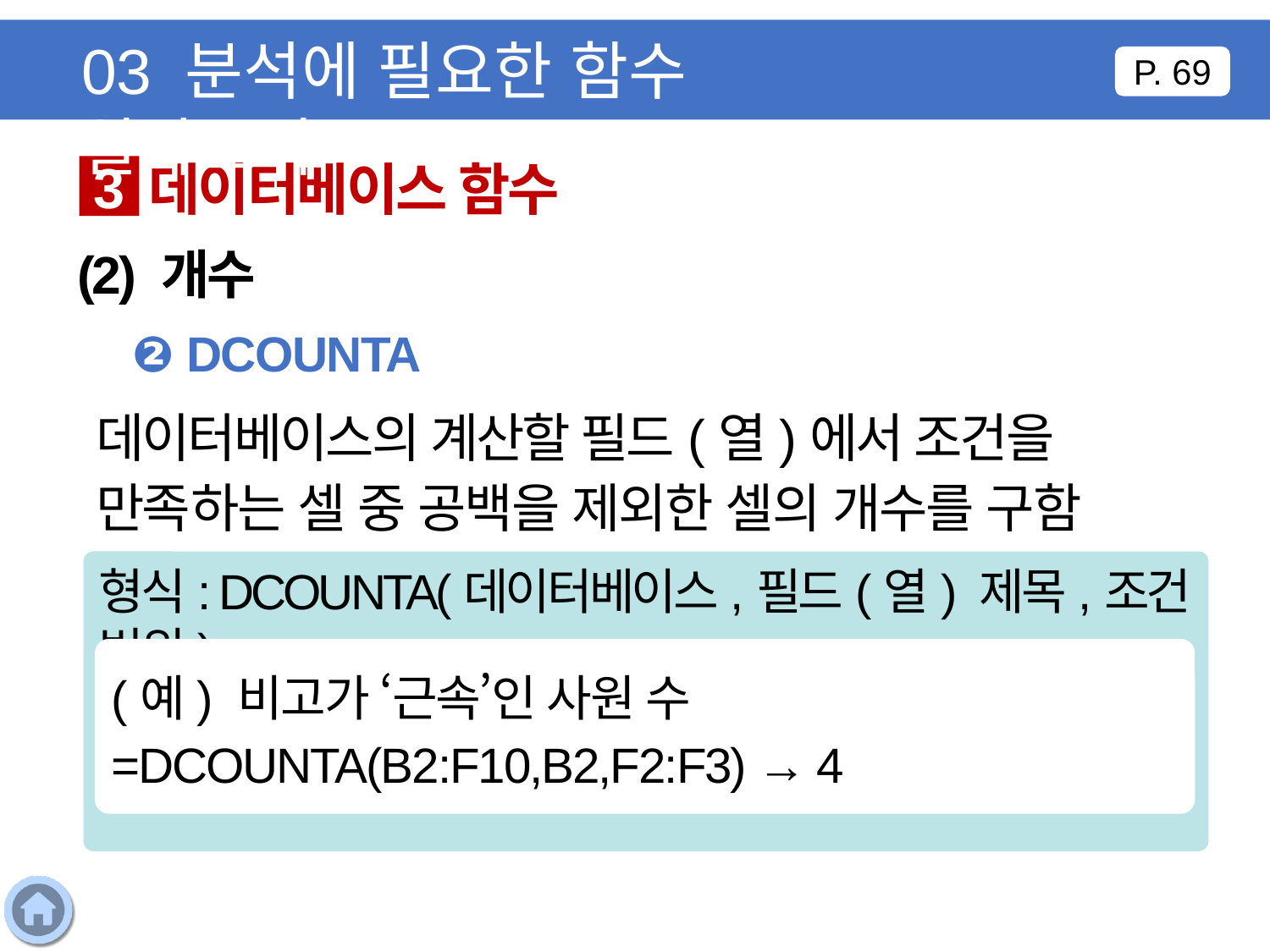

03 분석에 필요한 함수 알아보기
P. 69
데이터베이스 함수
3
(2) 개수
❷ DCOUNTA
데이터베이스의 계산할 필드(열)에서 조건을 만족하는 셀 중 공백을 제외한 셀의 개수를 구함
형식: DCOUNTA(데이터베이스,필드(열) 제목,조건 범위)
(예) 비고가 ‘근속’인 사원 수
=DCOUNTA(B2:F10,B2,F2:F3) → 4